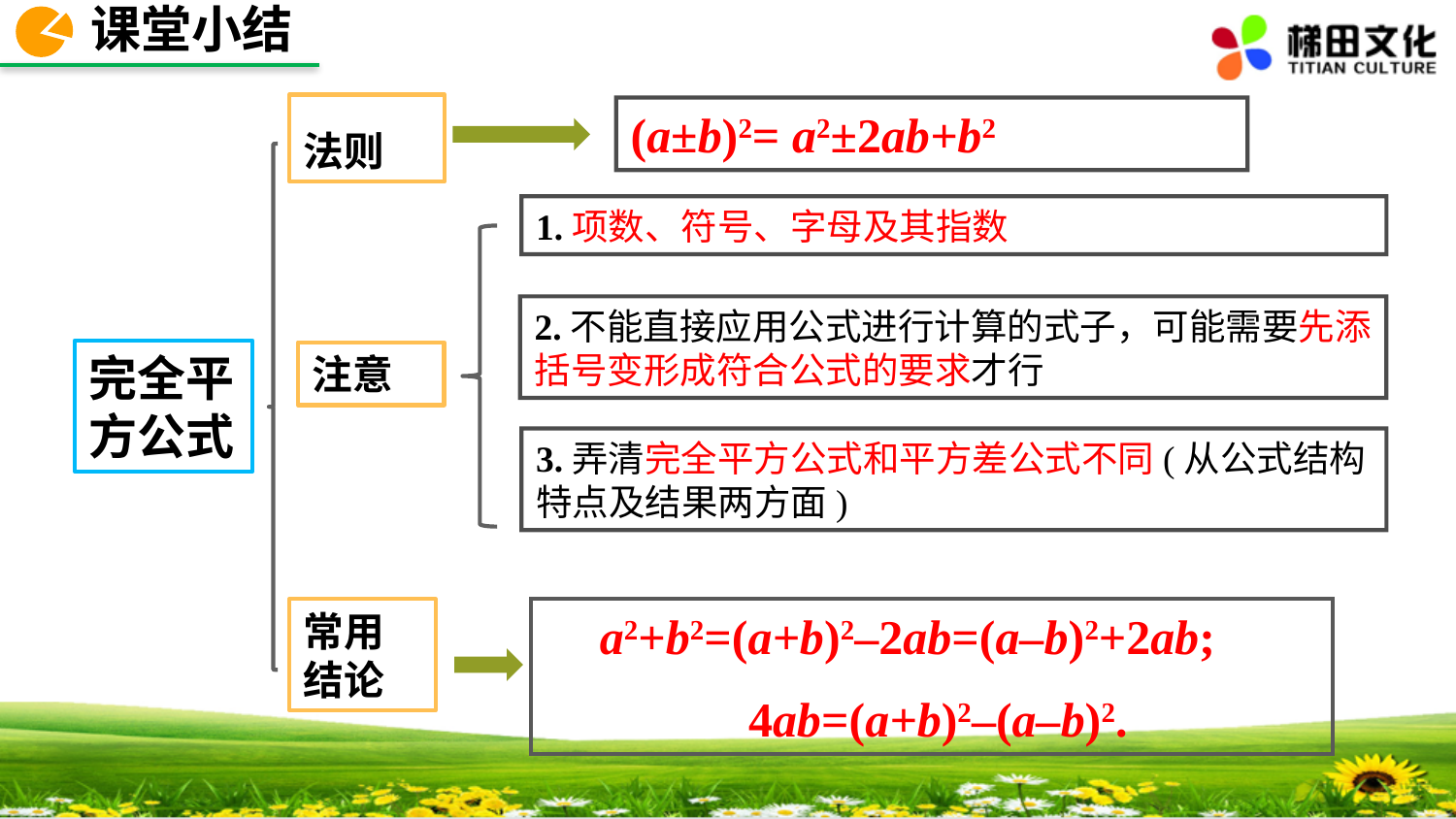

课堂小结

法则
(a±b)2= a2±2ab+b2

1.项数、符号、字母及其指数

2.不能直接应用公式进行计算的式子，可能需要先添括号变形成符合公式的要求才行
完全平方公式
注意
3.弄清完全平方公式和平方差公式不同(从公式结构特点及结果两方面)
a2+b2=(a+b)2–2ab=(a–b)2+2ab;
 4ab=(a+b)2–(a–b)2.
常用
结论